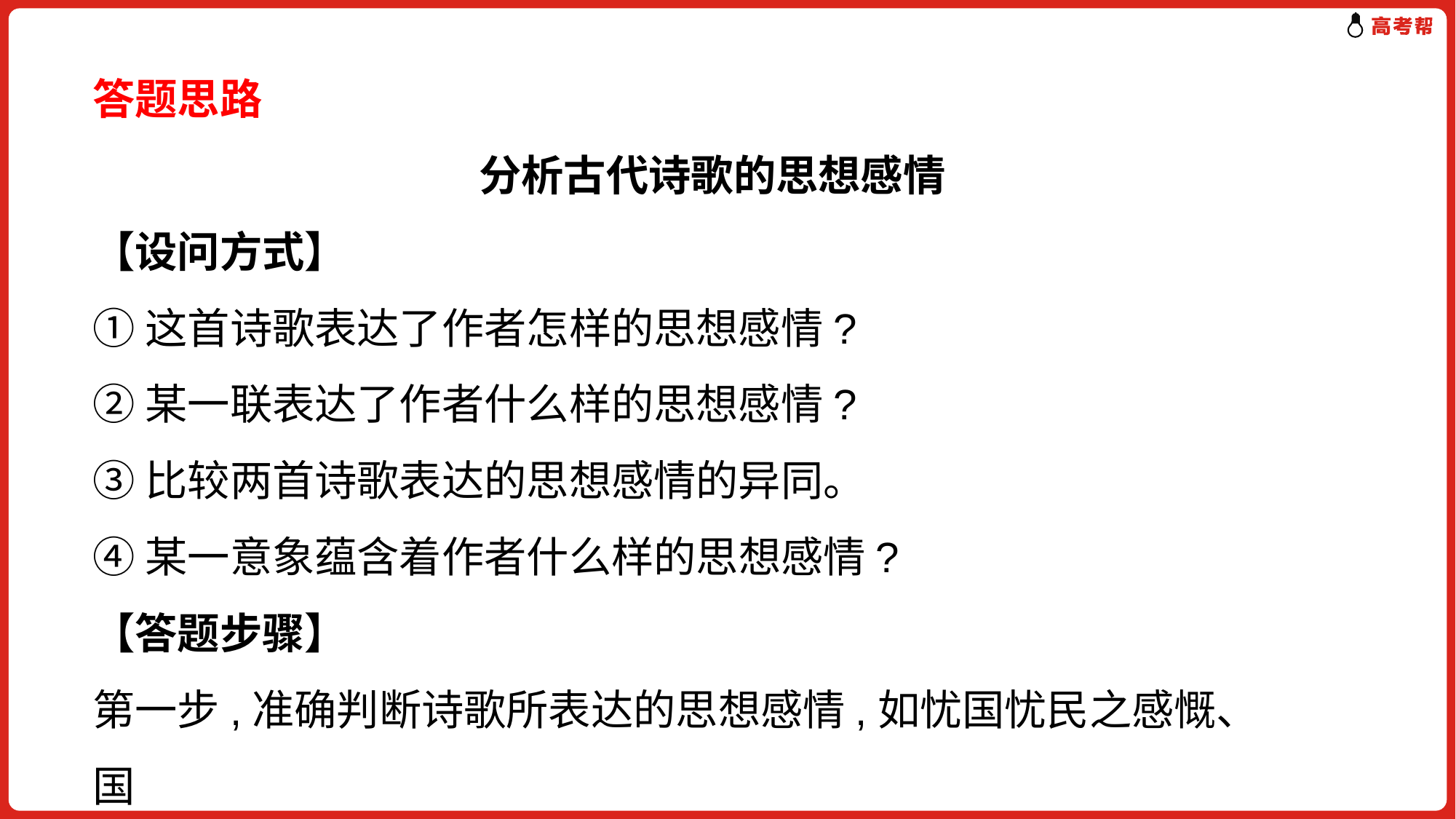

答题思路
　分析古代诗歌的思想感情
【设问方式】
①这首诗歌表达了作者怎样的思想感情?
②某一联表达了作者什么样的思想感情?
③比较两首诗歌表达的思想感情的异同。
④某一意象蕴含着作者什么样的思想感情?
【答题步骤】
第一步,准确判断诗歌所表达的思想感情,如忧国忧民之感慨、国